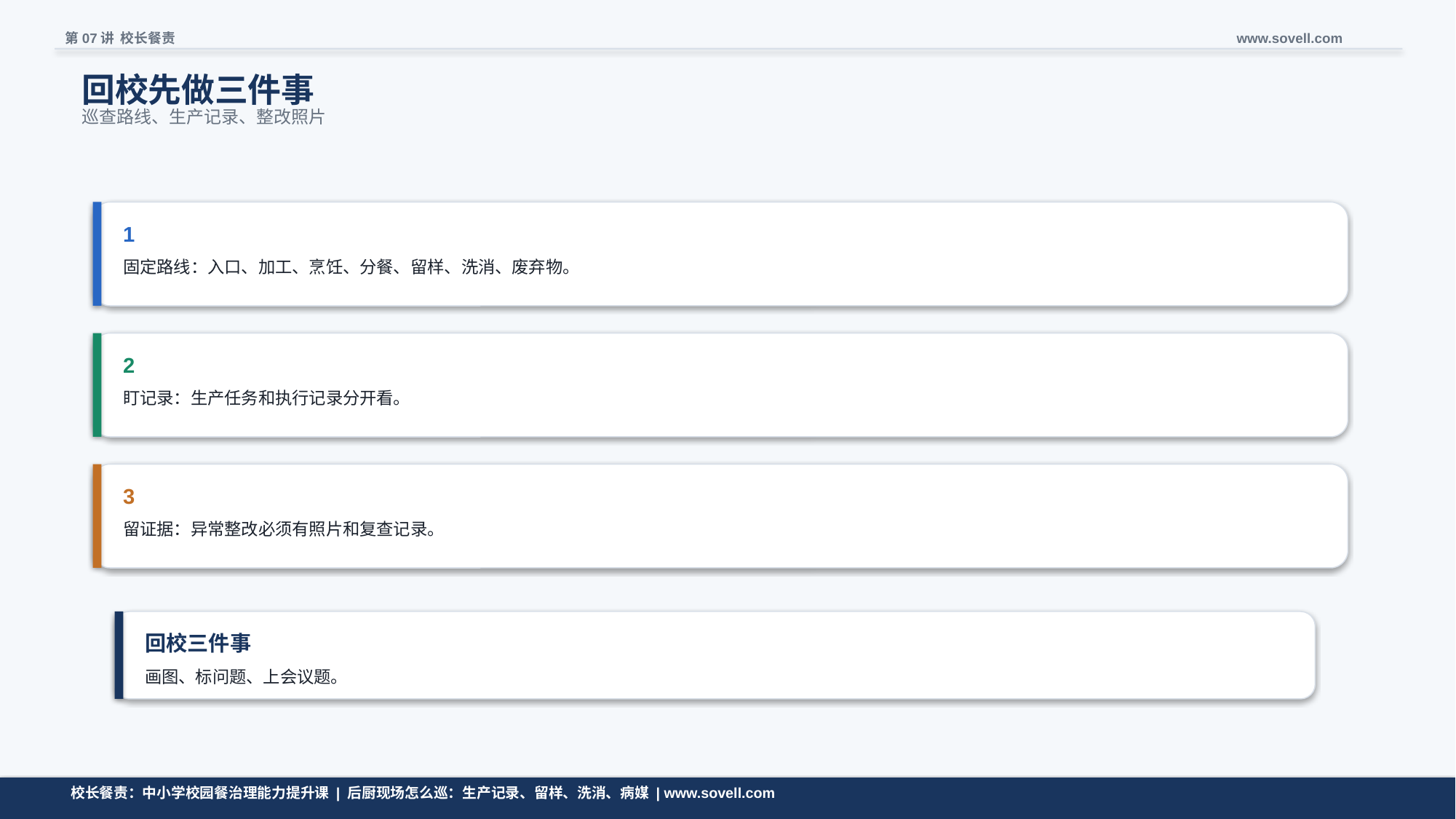

第07讲  校长餐责
www.sovell.com

回校先做三件事
巡查路线、生产记录、整改照片

1
固定路线：入口、加工、烹饪、分餐、留样、洗消、废弃物。

2
盯记录：生产任务和执行记录分开看。

3
留证据：异常整改必须有照片和复查记录。

回校三件事
画图、标问题、上会议题。

动作要小，但要能立刻开工。
校长餐责：中小学校园餐治理能力提升课 | 后厨现场怎么巡：生产记录、留样、洗消、病媒 | www.sovell.com